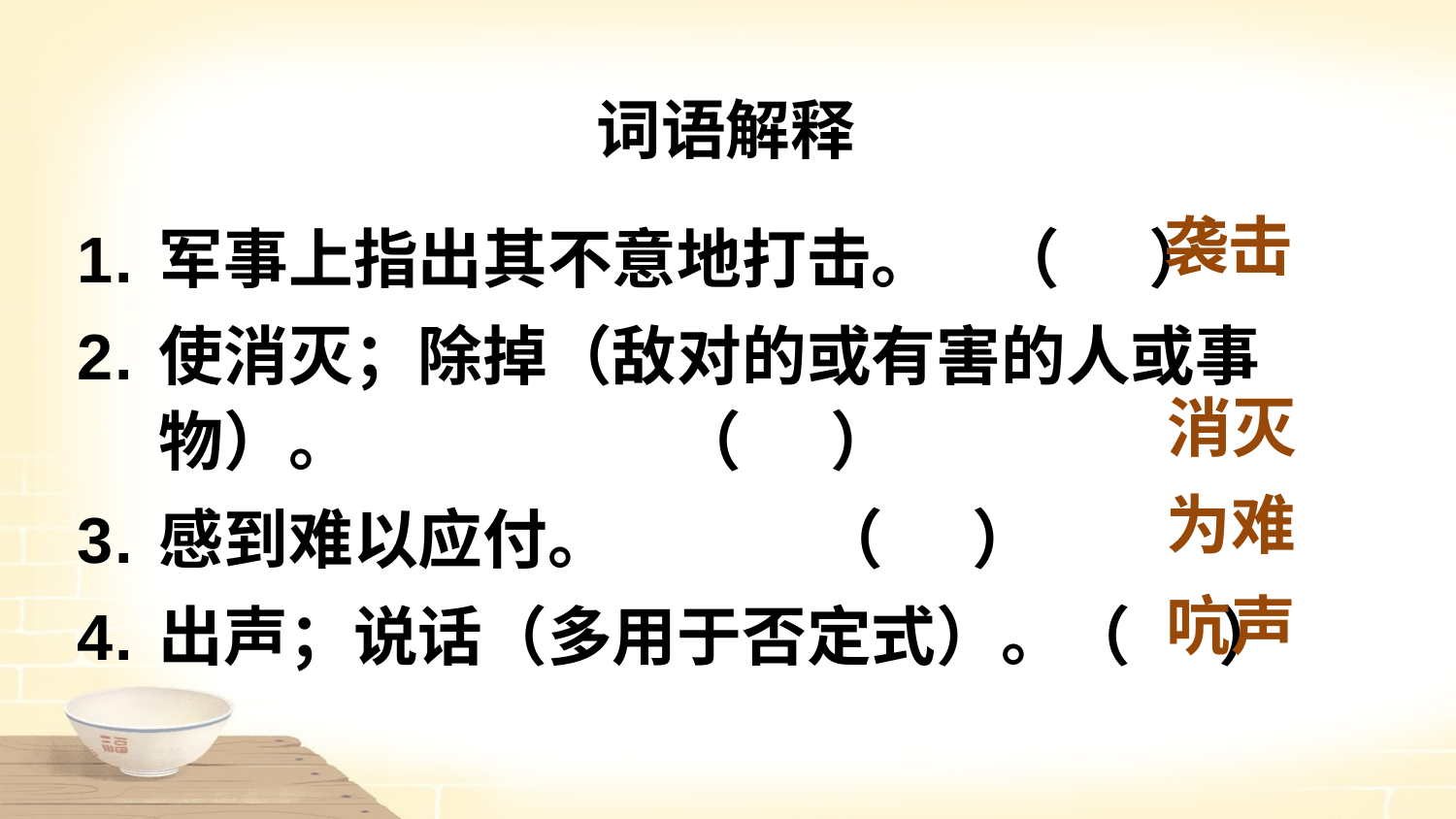

词语解释
袭击
军事上指出其不意地打击。    （      ）
使消灭；除掉（敌对的或有害的人或事物）。                      （      ）
感到难以应付。              （      ）
出声；说话（多用于否定式）。（      ）
消灭
为难
吭声